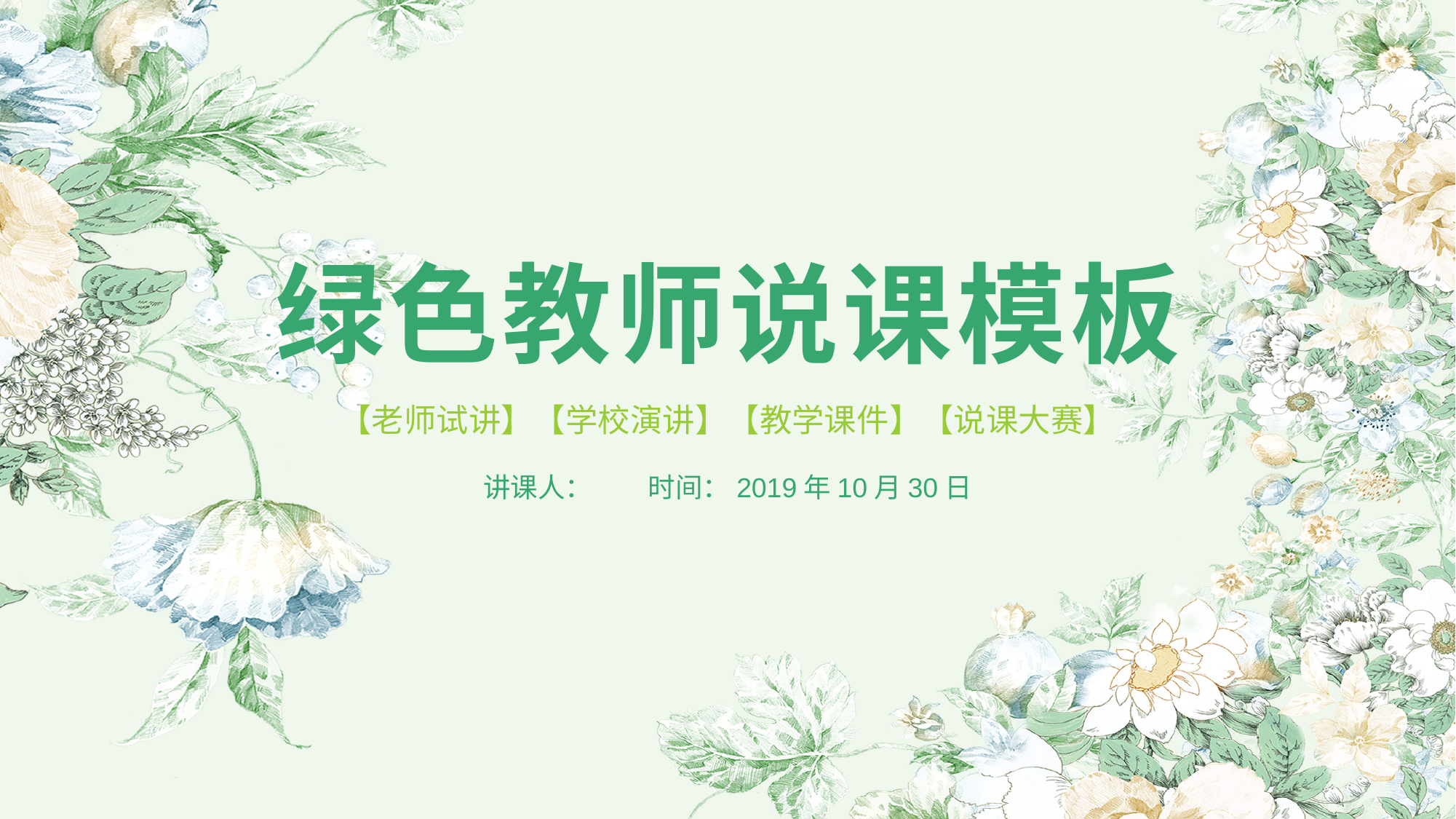

绿色教师说课模板
【老师试讲】【学校演讲】【教学课件】【说课大赛】
讲课人：         时间：2019年10月30日